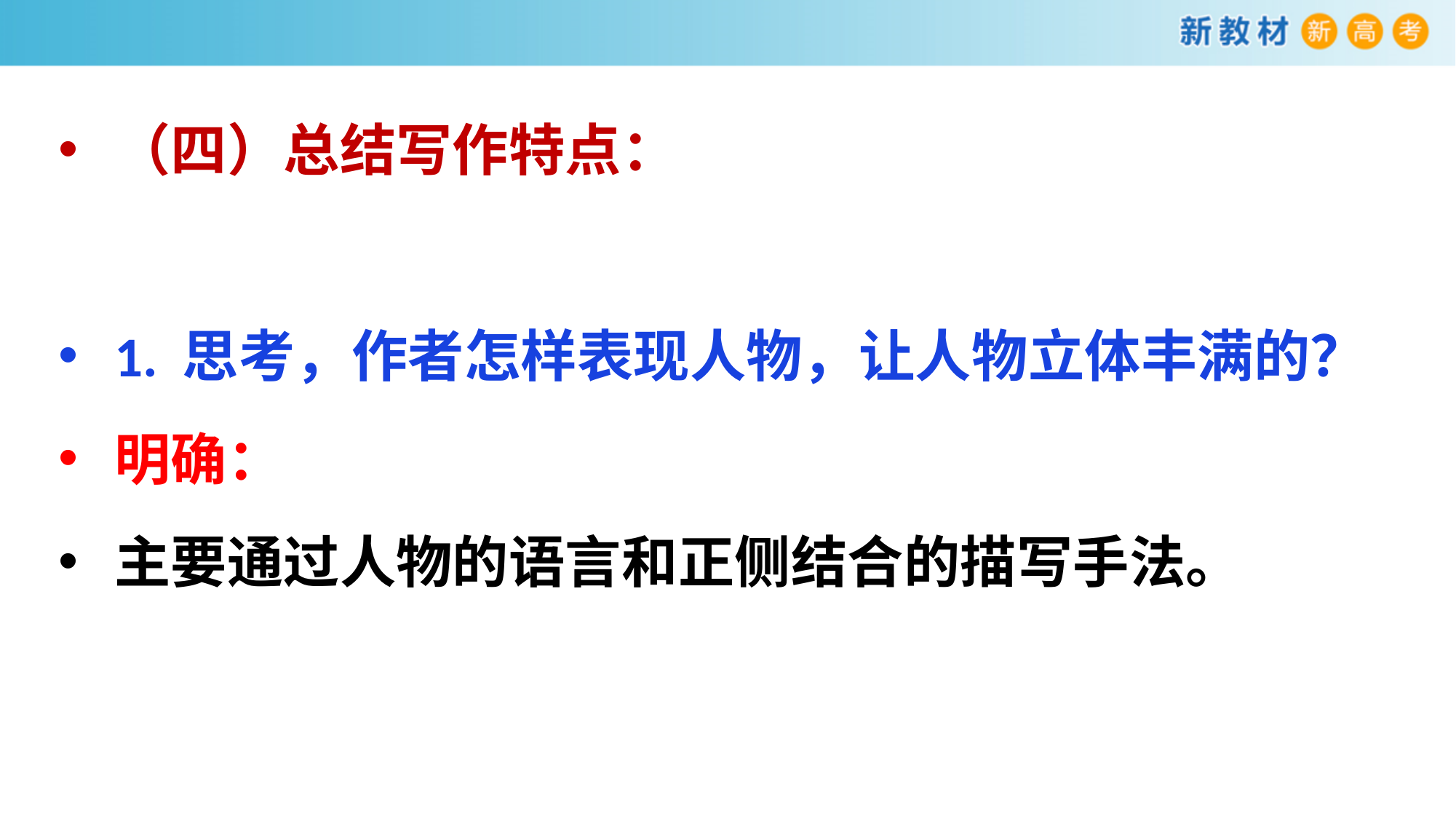

（四）总结写作特点：

1. 思考，作者怎样表现人物，让人物立体丰满的？
明确：
主要通过人物的语言和正侧结合的描写手法。